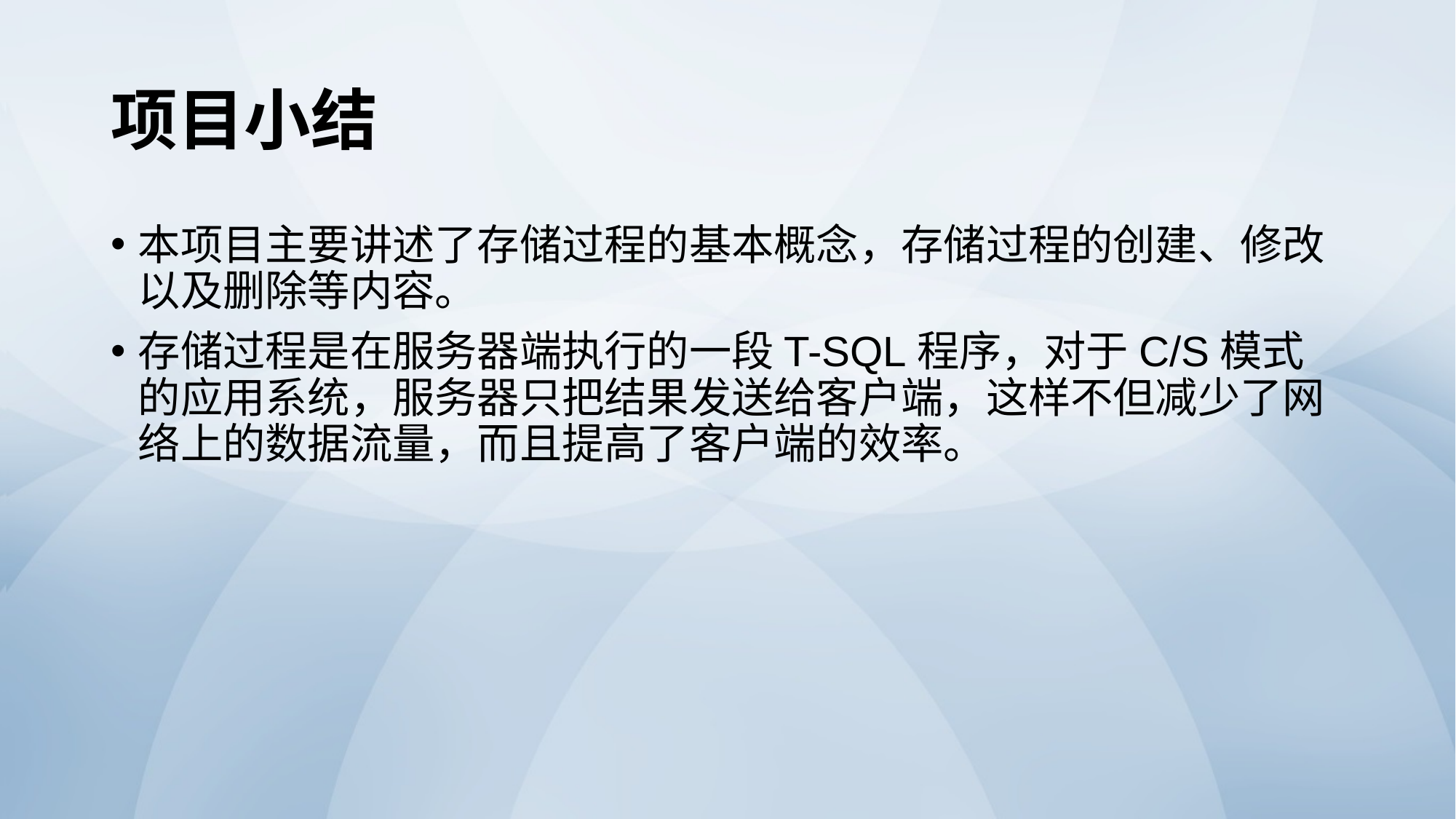

# 项目小结
本项目主要讲述了存储过程的基本概念，存储过程的创建、修改以及删除等内容。
存储过程是在服务器端执行的一段T-SQL程序，对于C/S模式的应用系统，服务器只把结果发送给客户端，这样不但减少了网络上的数据流量，而且提高了客户端的效率。